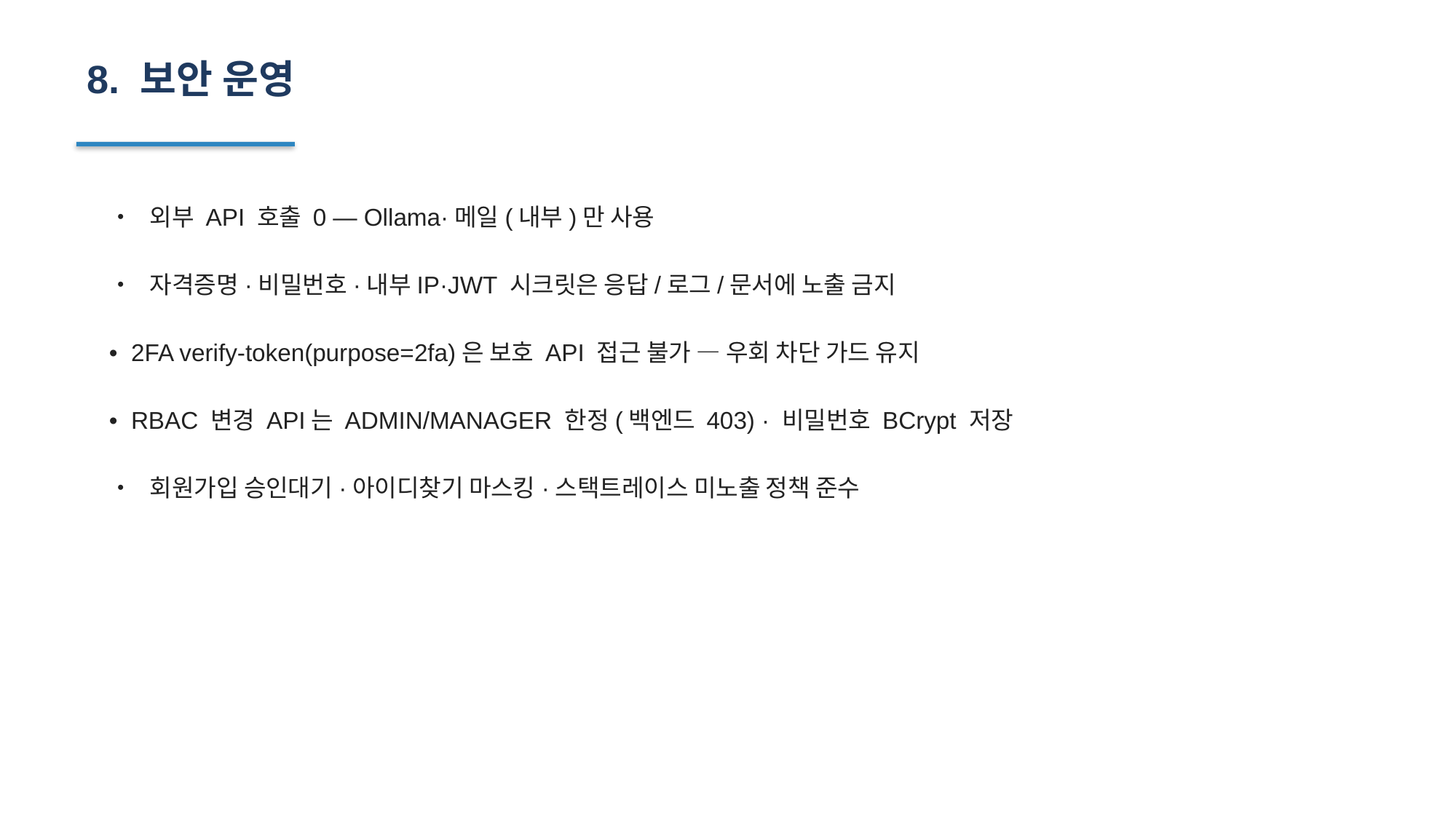

8. 보안 운영

•  외부 API 호출 0 — Ollama·메일(내부)만 사용
•  자격증명·비밀번호·내부IP·JWT 시크릿은 응답/로그/문서에 노출 금지
•  2FA verify-token(purpose=2fa)은 보호 API 접근 불가 — 우회 차단 가드 유지
•  RBAC 변경 API는 ADMIN/MANAGER 한정(백엔드 403) · 비밀번호 BCrypt 저장
•  회원가입 승인대기·아이디찾기 마스킹·스택트레이스 미노출 정책 준수